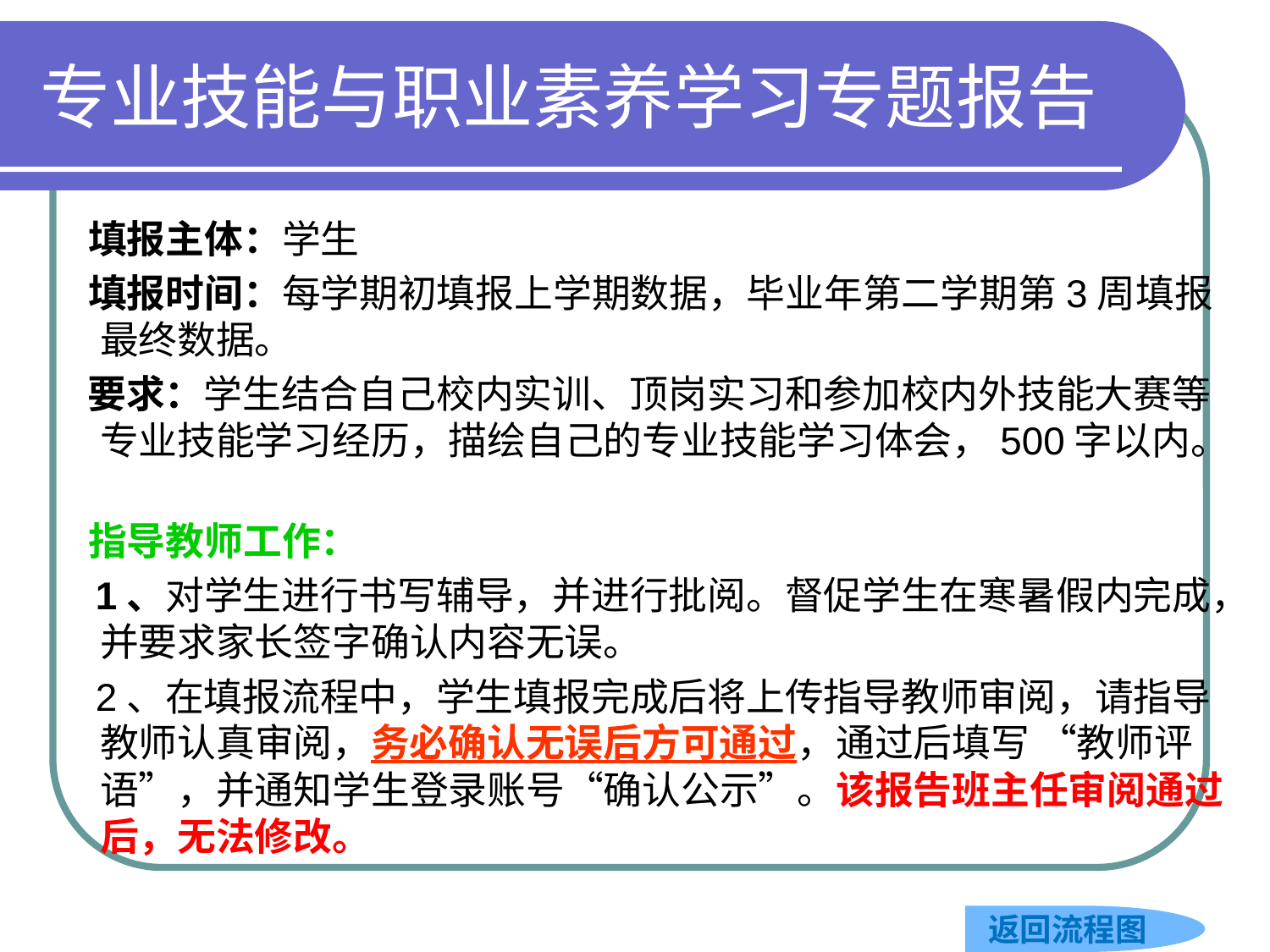

# 专业技能与职业素养学习专题报告
   填报主体：学生
   填报时间：每学期初填报上学期数据，毕业年第二学期第3周填报最终数据。
   要求：学生结合自己校内实训、顶岗实习和参加校内外技能大赛等专业技能学习经历，描绘自己的专业技能学习体会，500字以内。
   指导教师工作：
    1、对学生进行书写辅导，并进行批阅。督促学生在寒暑假内完成，并要求家长签字确认内容无误。
    2、在填报流程中，学生填报完成后将上传指导教师审阅，请指导教师认真审阅，务必确认无误后方可通过，通过后填写 “教师评语”，并通知学生登录账号“确认公示”。该报告班主任审阅通过后，无法修改。

返回流程图